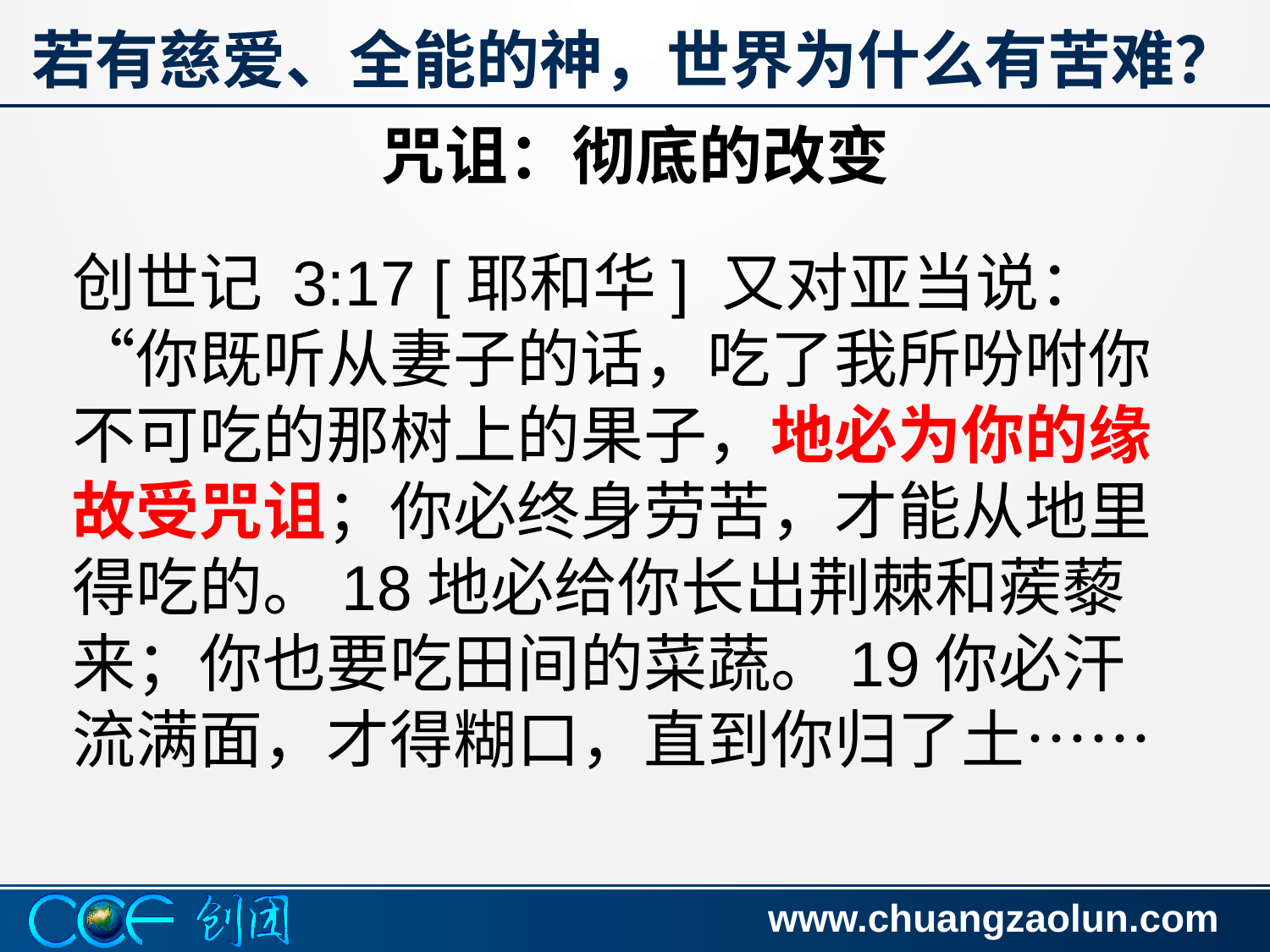

# 若有慈爱、全能的神，世界为什么有苦难？ 咒诅：彻底的改变
创世记 3:17 [耶和华] 又对亚当说：“你既听从妻子的话，吃了我所吩咐你不可吃的那树上的果子，地必为你的缘故受咒诅；你必终身劳苦，才能从地里得吃的。18地必给你长出荆棘和蒺藜来；你也要吃田间的菜蔬。19你必汗流满面，才得糊口，直到你归了土……